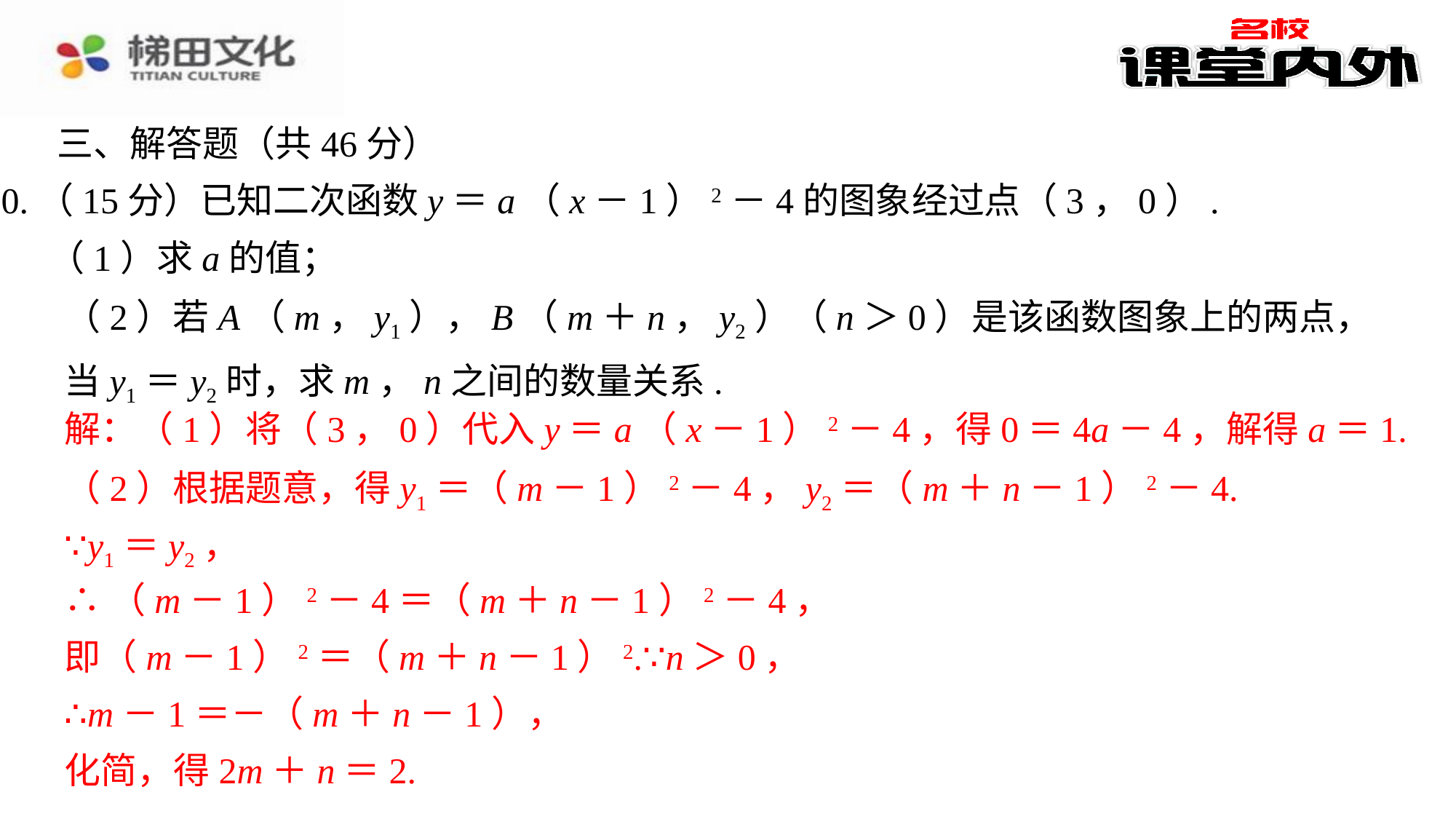

三、解答题（共46分）
10.（15分）已知二次函数y＝a（x－1）2－4的图象经过点（3，0）.
（1）求a的值；
（2）若A（m，y1），B（m＋n，y2）（n＞0）是该函数图象上的两点，当y1＝y2时，求m，n之间的数量关系.
解：（1）将（3，0）代入y＝a（x－1）2－4，得0＝4a－4，解得a＝1.
解：（1）将（3，0）代入y＝a（x－1）2－4，得0＝4a－4，解得a＝1.⁠
（2）根据题意，得y1＝（m－1）2－4，y2＝（m＋n－1）2－4.
（2）根据题意，得y1＝（m－1）2－4，y2＝（m＋n－1）2－4.⁠
∵y1＝y2，⁠
∴（m－1）2－4＝（m＋n－1）2－4，⁠
即（m－1）2＝（m＋n－1）2.∵n＞0，⁠
∴m－1＝－（m＋n－1），⁠
化简，得2m＋n＝2.⁠
∵y1＝y2，
∴（m－1）2－4＝（m＋n－1）2－4，
即（m－1）2＝（m＋n－1）2.∵n＞0，
∴m－1＝－（m＋n－1），
化简，得2m＋n＝2.